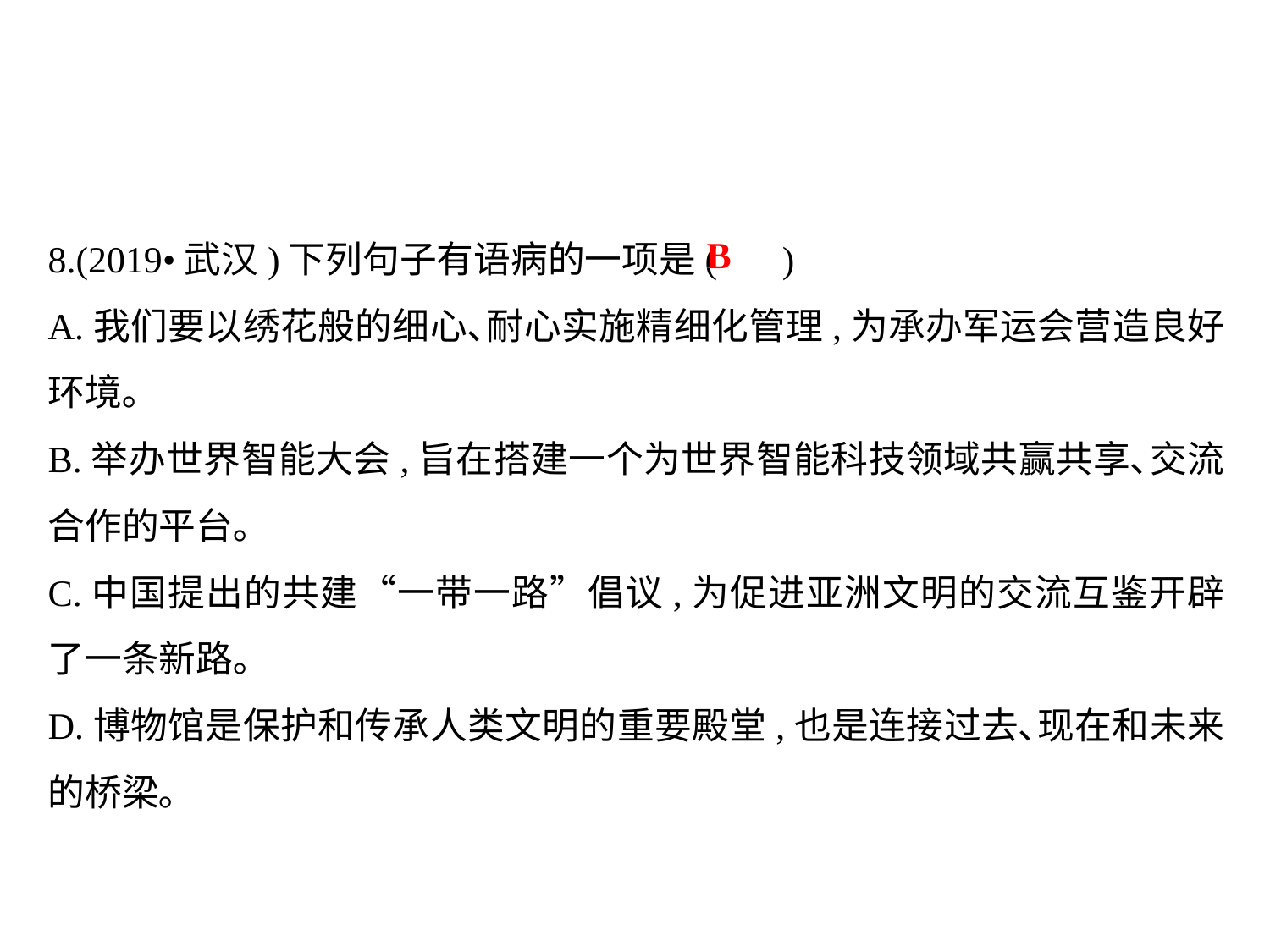

8.(2019•武汉)下列句子有语病的一项是(       )
A.我们要以绣花般的细心､耐心实施精细化管理,为承办军运会营造良好环境｡
B.举办世界智能大会,旨在搭建一个为世界智能科技领域共赢共享､交流合作的平台｡
C.中国提出的共建“一带一路”倡议,为促进亚洲文明的交流互鉴开辟了一条新路｡
D.博物馆是保护和传承人类文明的重要殿堂,也是连接过去､现在和未来的桥梁｡
B